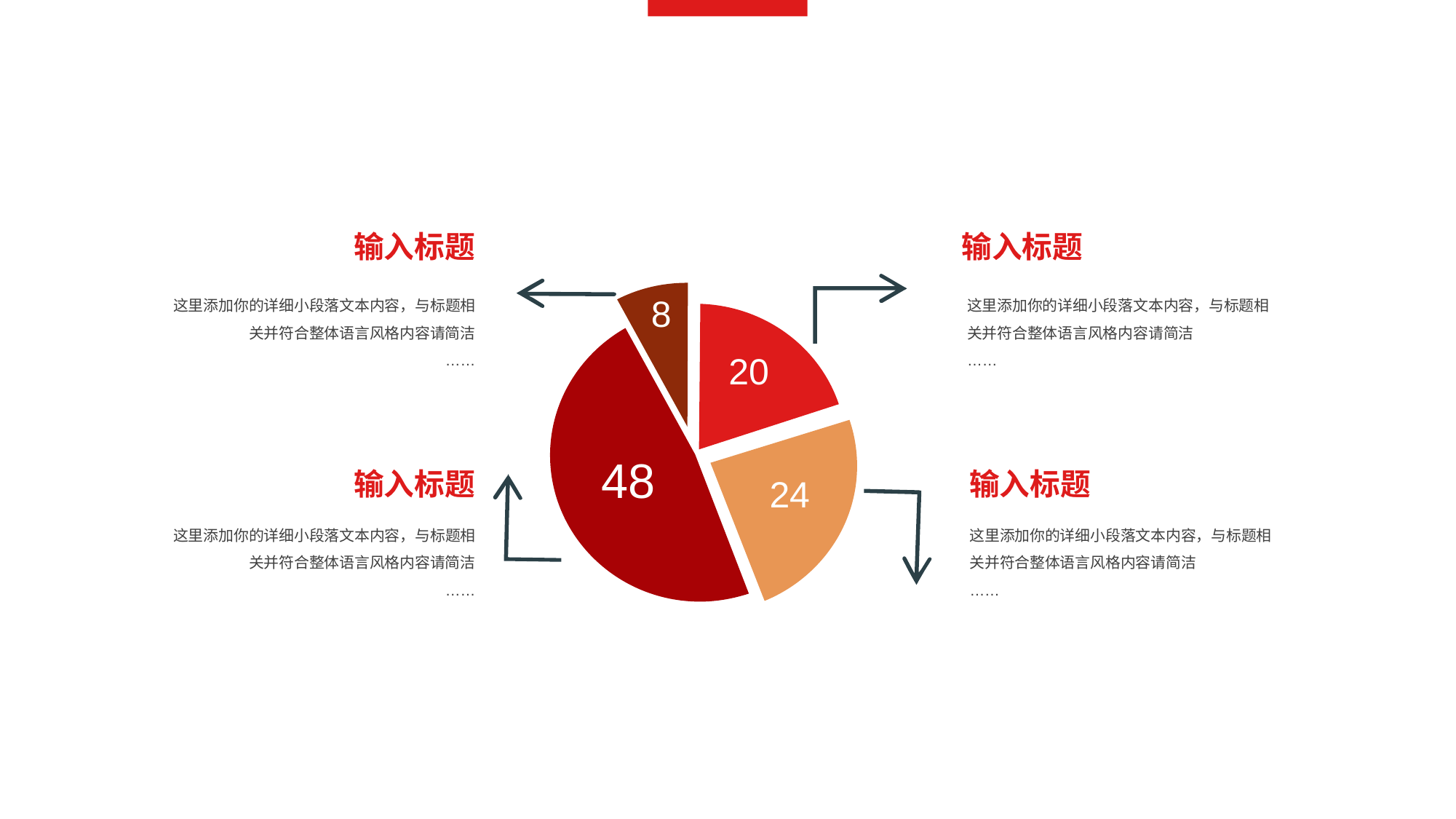

输入标题
输入标题

这里添加你的详细小段落文本内容，与标题相关并符合整体语言风格内容请简洁
……

这里添加你的详细小段落文本内容，与标题相关并符合整体语言风格内容请简洁
……

8

20

48
24
输入标题
输入标题

这里添加你的详细小段落文本内容，与标题相关并符合整体语言风格内容请简洁
……

这里添加你的详细小段落文本内容，与标题相关并符合整体语言风格内容请简洁
……